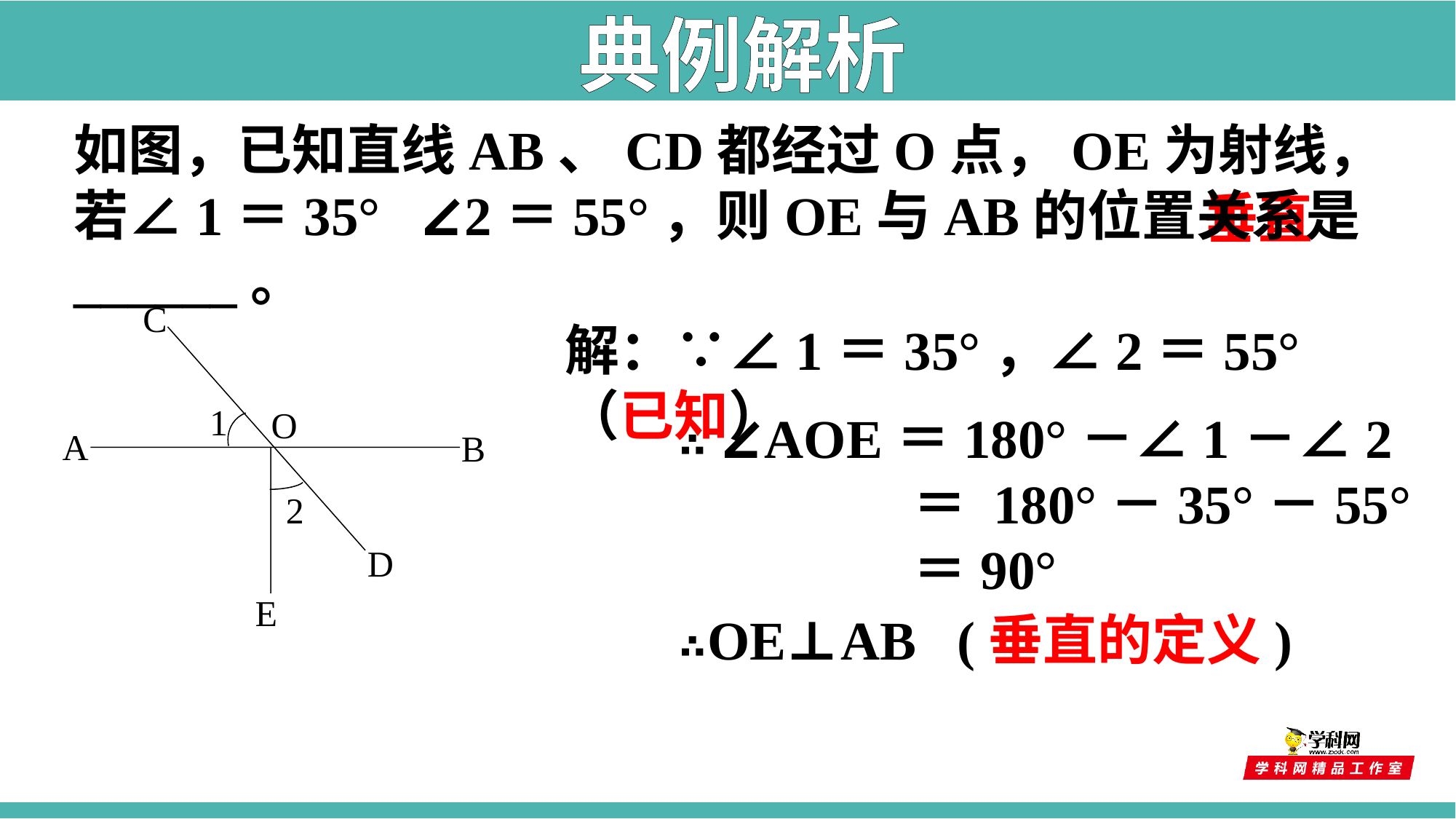

典例解析
如图，已知直线AB、CD都经过O点，OE为射线，若∠1＝35°   ∠2＝55°，则OE与AB的位置关系是______。

垂直
C

1
O
A
B
2
D
E
解：∵∠1＝35°，∠2＝55°（已知）
∴ ∠AOE＝180°－∠1－∠2
                  ＝ 180°－35°－55°
                  ＝90°

∴OE⊥AB   (垂直的定义)